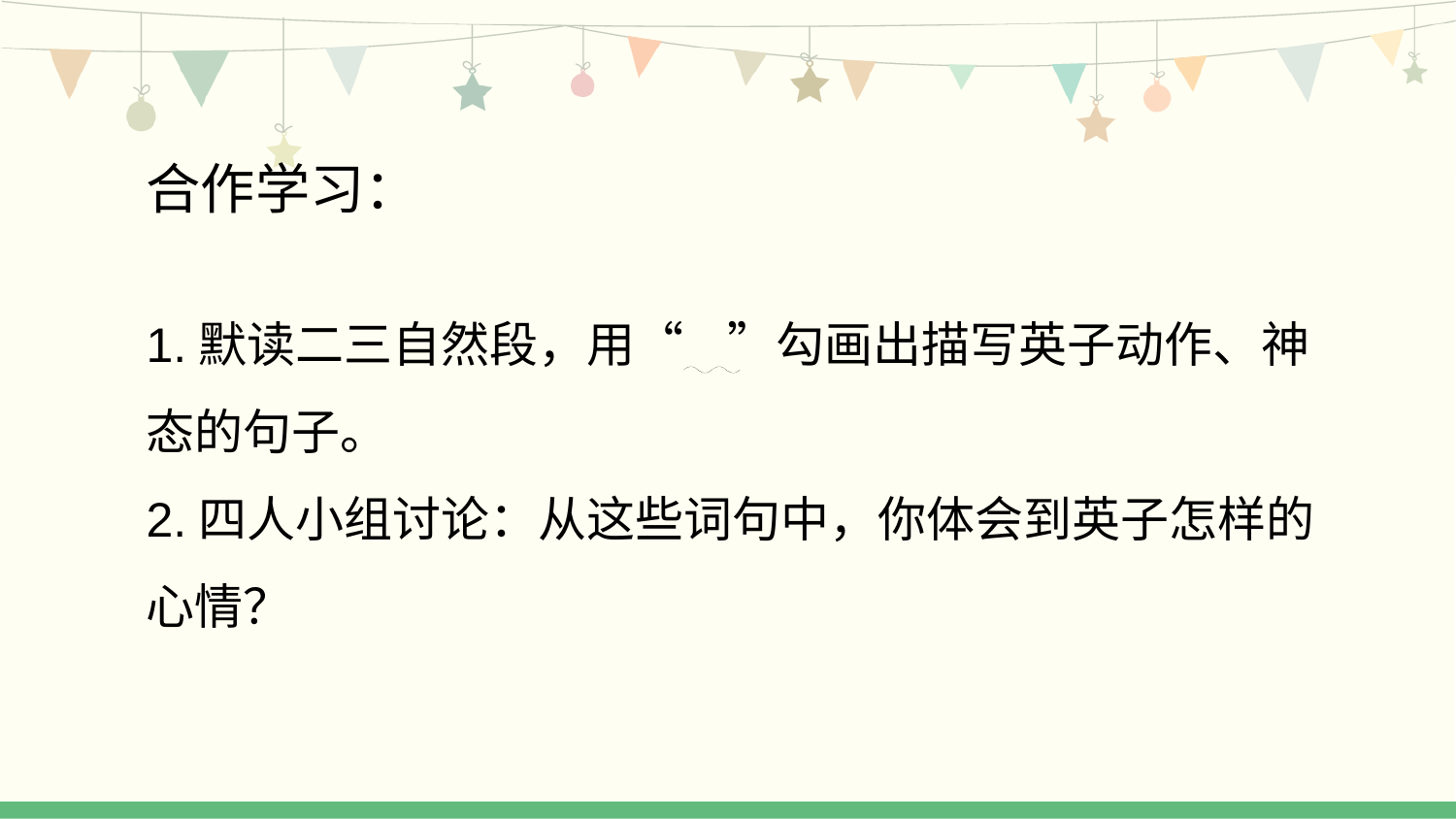

合作学习：

1.默读二三自然段，用“    ”勾画出描写英子动作、神态的句子。
2.四人小组讨论：从这些词句中，你体会到英子怎样的心情？